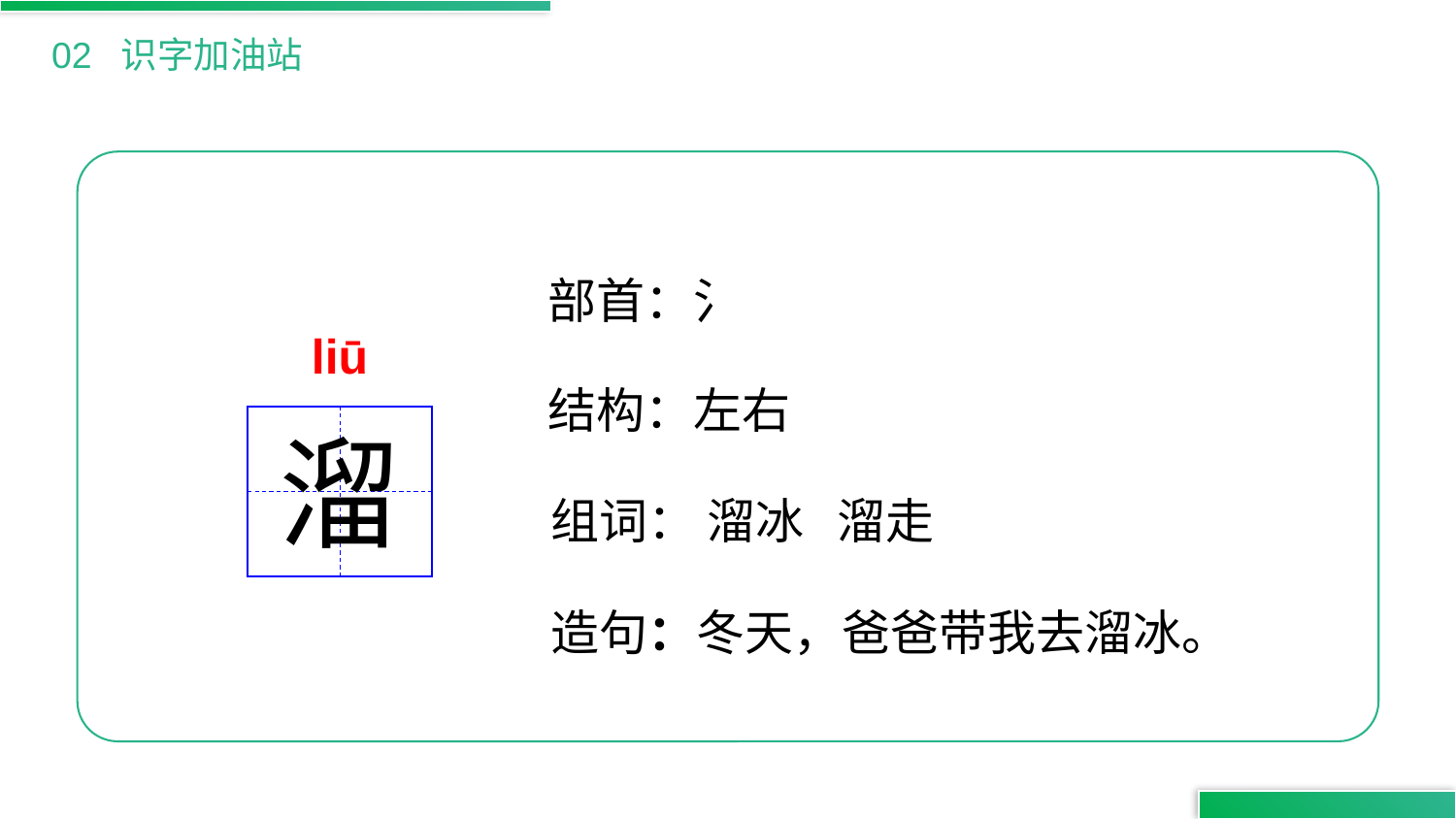

02  识字加油站
部首：氵
liū
结构：左右

溜
组词： 溜冰   溜走
造句：冬天，爸爸带我去溜冰。